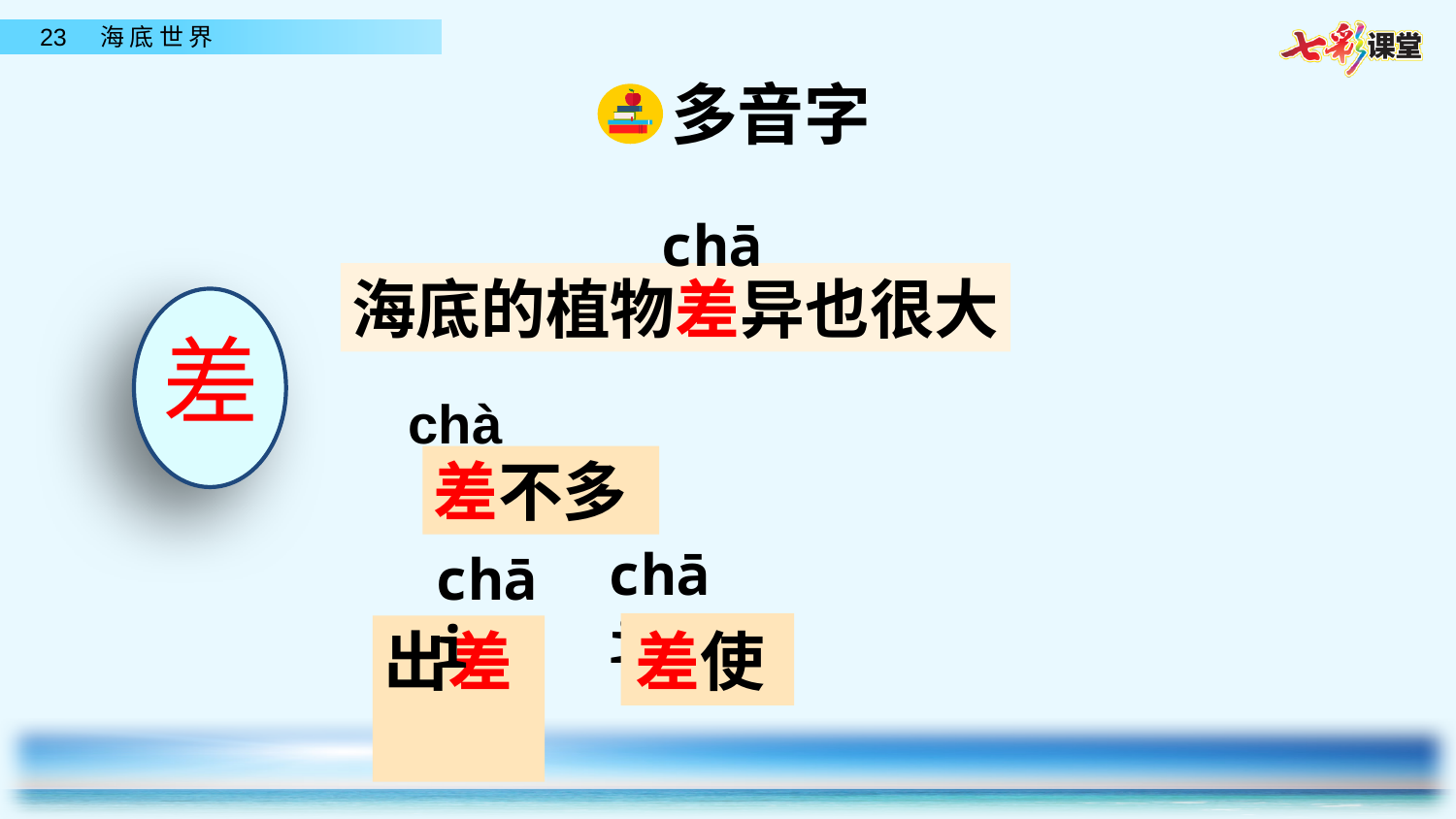

多音字

chā
海底的植物差异也很大

差
chà
差不多
chāi
chāi
差使
出差